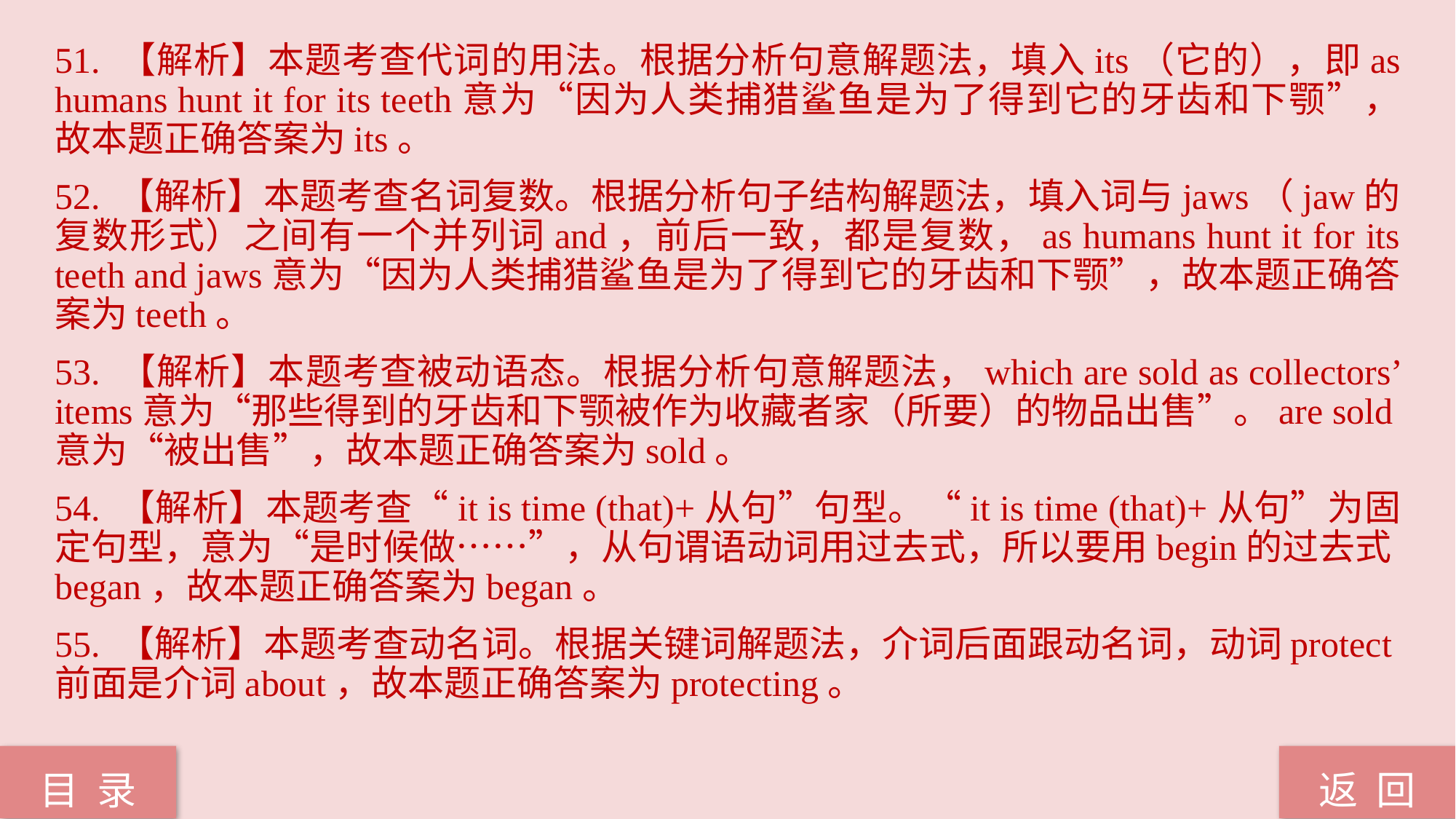

51. 【解析】本题考查代词的用法。根据分析句意解题法，填入its（它的），即as humans hunt it for its teeth意为“因为人类捕猎鲨鱼是为了得到它的牙齿和下颚”，故本题正确答案为its。
52. 【解析】本题考查名词复数。根据分析句子结构解题法，填入词与jaws（jaw的复数形式）之间有一个并列词and，前后一致，都是复数，as humans hunt it for its teeth and jaws意为“因为人类捕猎鲨鱼是为了得到它的牙齿和下颚”，故本题正确答案为teeth。
53. 【解析】本题考查被动语态。根据分析句意解题法，which are sold as collectors’ items意为“那些得到的牙齿和下颚被作为收藏者家（所要）的物品出售”。are sold意为“被出售”，故本题正确答案为sold。
54. 【解析】本题考查“it is time (that)+从句”句型。“it is time (that)+从句”为固定句型，意为“是时候做……”，从句谓语动词用过去式，所以要用begin的过去式began，故本题正确答案为began。
55. 【解析】本题考查动名词。根据关键词解题法，介词后面跟动名词，动词protect前面是介词about，故本题正确答案为protecting。
返  回